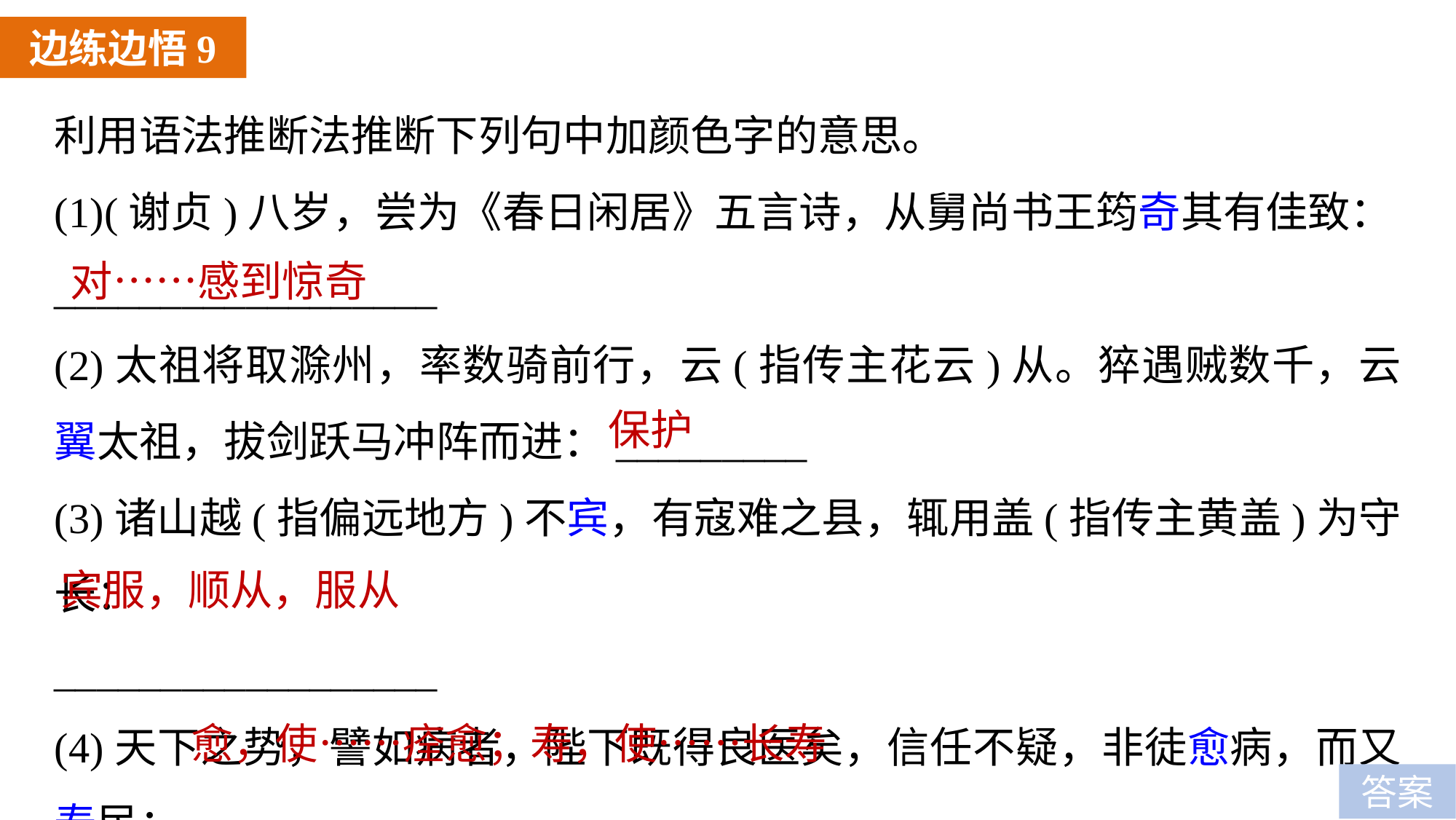

边练边悟9
利用语法推断法推断下列句中加颜色字的意思。
(1)(谢贞)八岁，尝为《春日闲居》五言诗，从舅尚书王筠奇其有佳致：
__________________
(2)太祖将取滁州，率数骑前行，云(指传主花云)从。猝遇贼数千，云翼太祖，拔剑跃马冲阵而进：_________
(3)诸山越(指偏远地方)不宾，有寇难之县，辄用盖(指传主黄盖)为守长：
__________________
(4)天下之势，譬如病者，陛下既得良医矣，信任不疑，非徒愈病，而又寿民：________________________________
对……感到惊奇
保护
宾服，顺从，服从
愈，使……痊愈；寿，使……长寿
答案